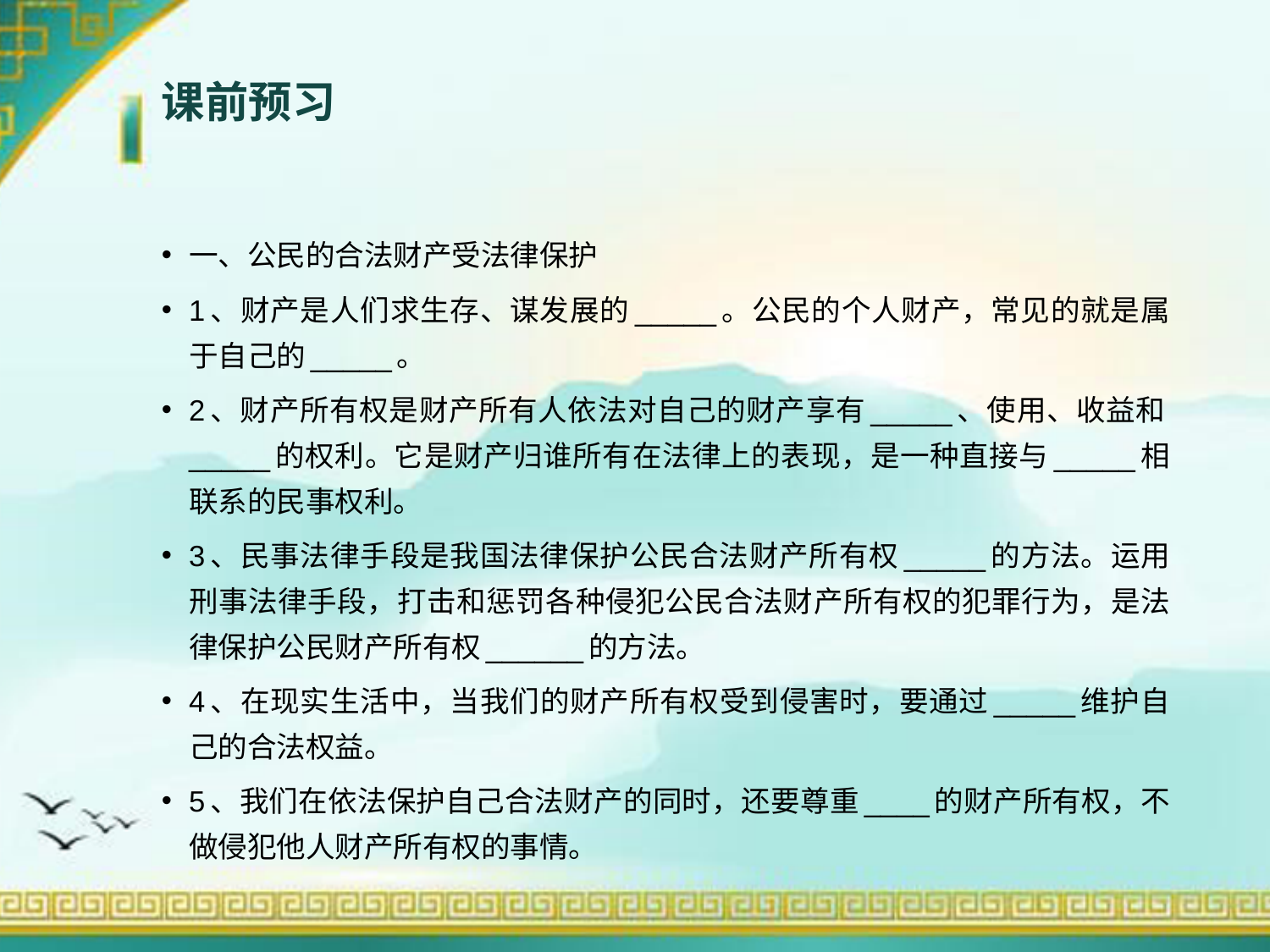

# 课前预习
一、公民的合法财产受法律保护
1、财产是人们求生存、谋发展的_____。公民的个人财产，常见的就是属于自己的_____。
2、财产所有权是财产所有人依法对自己的财产享有_____、使用、收益和_____的权利。它是财产归谁所有在法律上的表现，是一种直接与_____相联系的民事权利。
3、民事法律手段是我国法律保护公民合法财产所有权_____的方法。运用刑事法律手段，打击和惩罚各种侵犯公民合法财产所有权的犯罪行为，是法律保护公民财产所有权______的方法。
4、在现实生活中，当我们的财产所有权受到侵害时，要通过_____维护自己的合法权益。
5、我们在依法保护自己合法财产的同时，还要尊重____的财产所有权，不做侵犯他人财产所有权的事情。